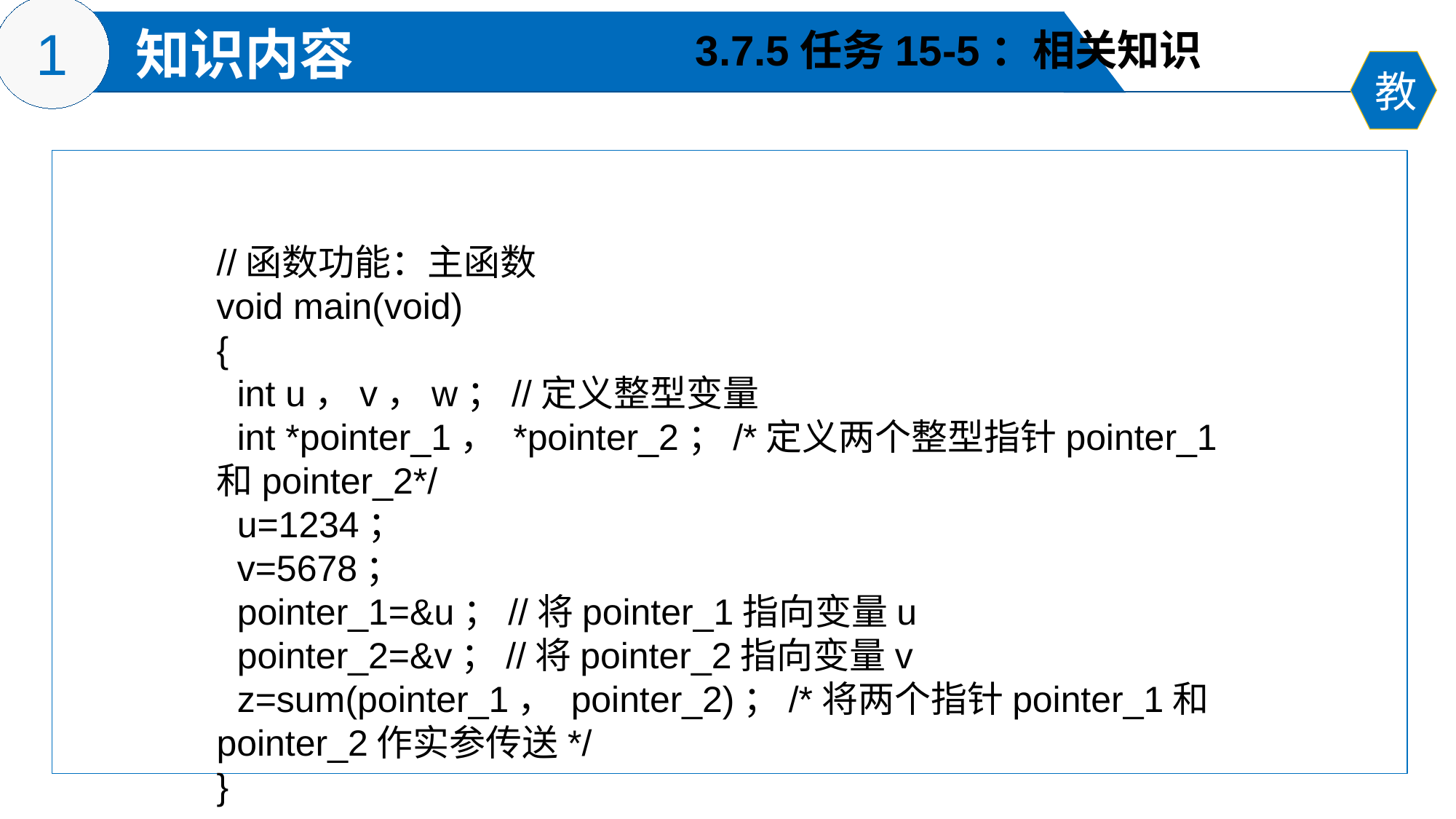

3.7.5任务15-5：相关知识

//函数功能：主函数
void main(void)
{
  int u，v，w；//定义整型变量
  int *pointer_1， *pointer_2；/*定义两个整型指针pointer_1和pointer_2*/
  u=1234；
  v=5678；
  pointer_1=&u；//将pointer_1指向变量u
  pointer_2=&v；//将pointer_2指向变量v
  z=sum(pointer_1， pointer_2)；/*将两个指针pointer_1和pointer_2作实参传送*/
}